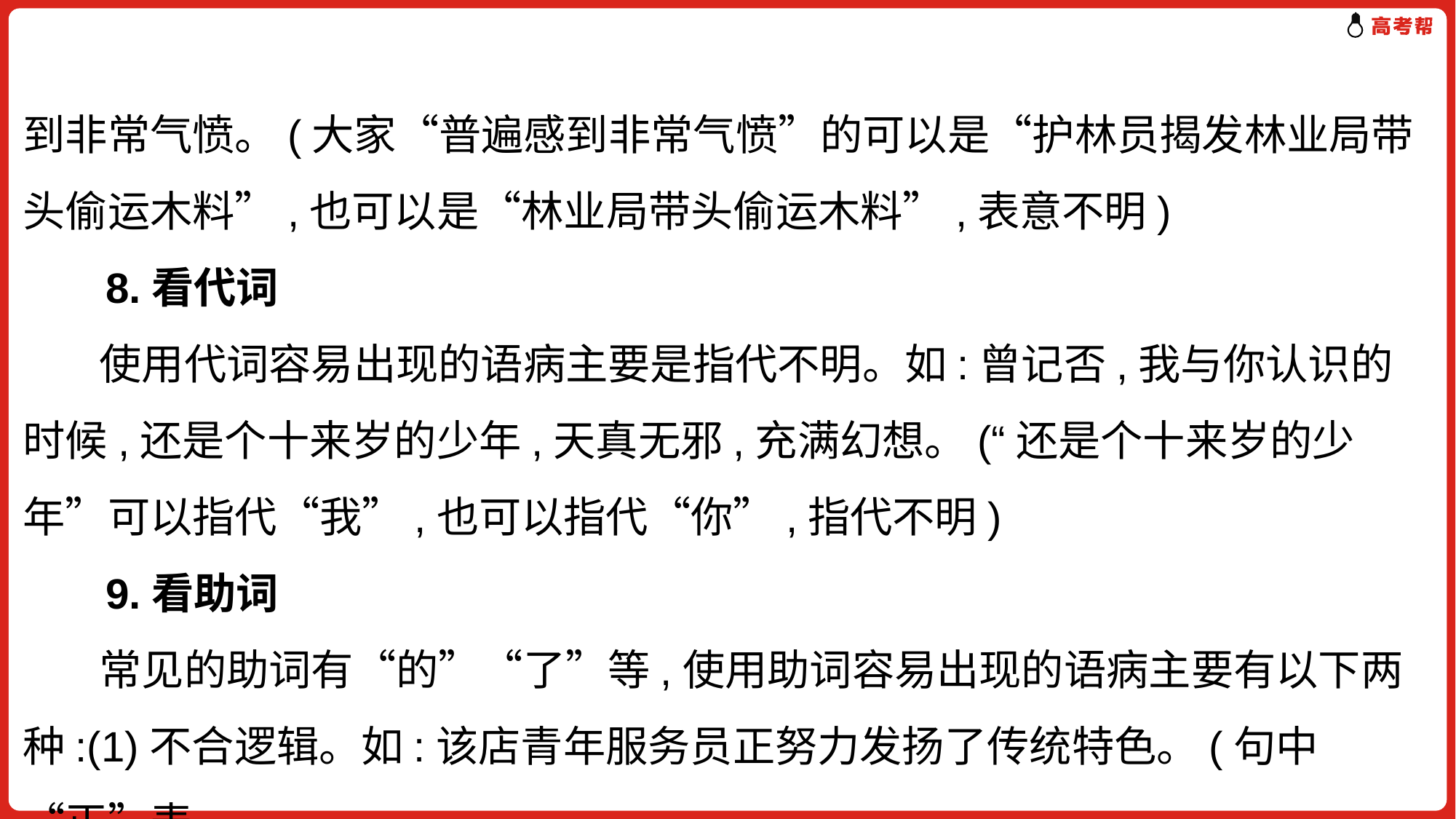

到非常气愤。(大家“普遍感到非常气愤”的可以是“护林员揭发林业局带头偷运木料”,也可以是“林业局带头偷运木料”,表意不明)
       8.看代词
       使用代词容易出现的语病主要是指代不明。如:曾记否,我与你认识的时候,还是个十来岁的少年,天真无邪,充满幻想。(“还是个十来岁的少年”可以指代“我”,也可以指代“你”,指代不明)
       9.看助词
       常见的助词有“的”“了”等,使用助词容易出现的语病主要有以下两种:(1)不合逻辑。如:该店青年服务员正努力发扬了传统特色。(句中“正”表